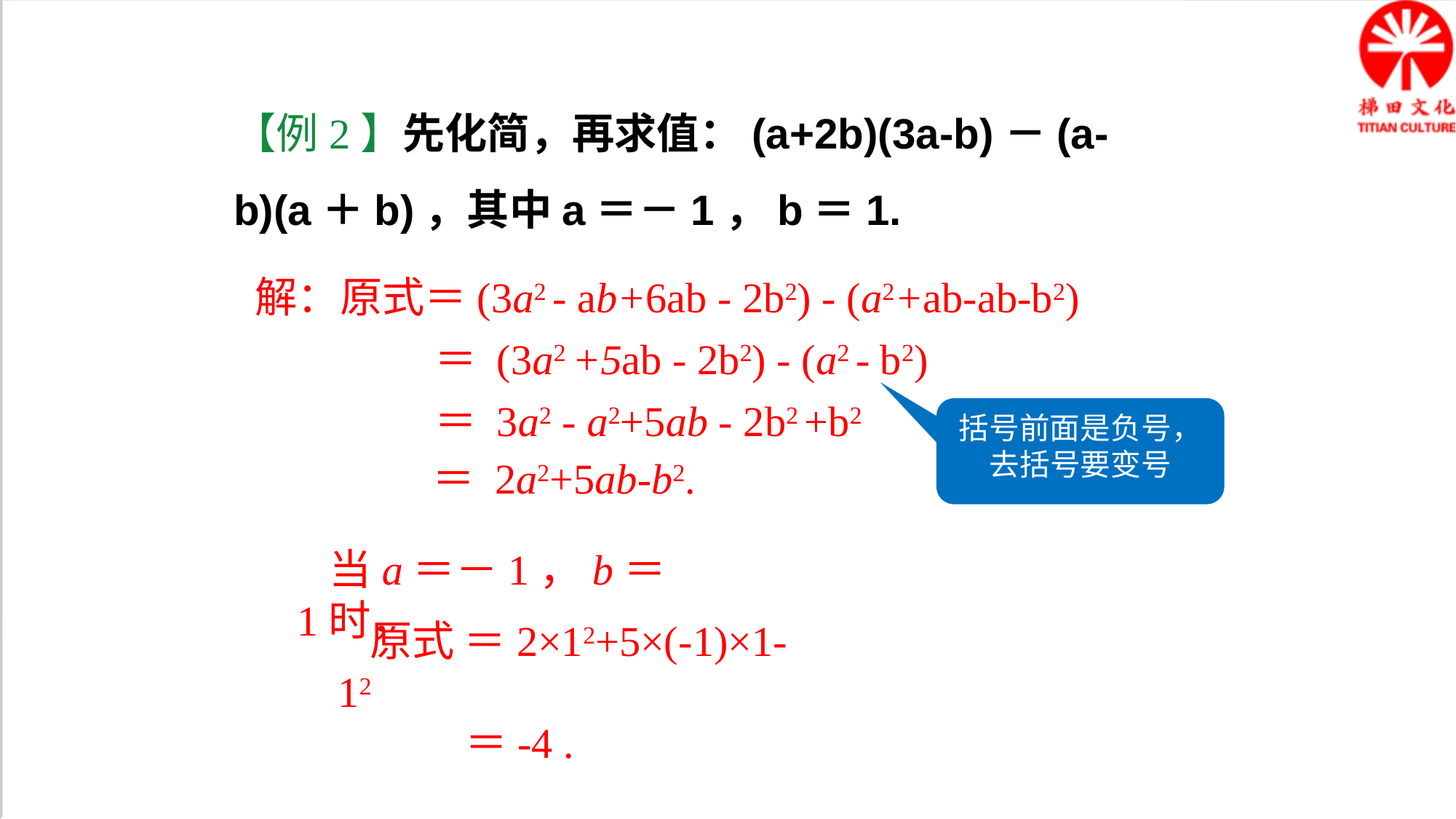

【例2】先化简，再求值：(a+2b)(3a-b)－(a-b)(a＋b)，其中a＝－1，b＝1.
解：原式＝(3a2 - ab+6ab - 2b2) - (a2+ab-ab-b2)
 ＝ (3a2 +5ab - 2b2) - (a2 - b2)
 ＝ 3a2 - a2+5ab - 2b2 +b2
括号前面是负号，去括号要变号
 ＝ 2a2+5ab-b2.
当a＝－1，b＝1时，
原式 ＝2×12+5×(-1)×1-12
         ＝-4 .